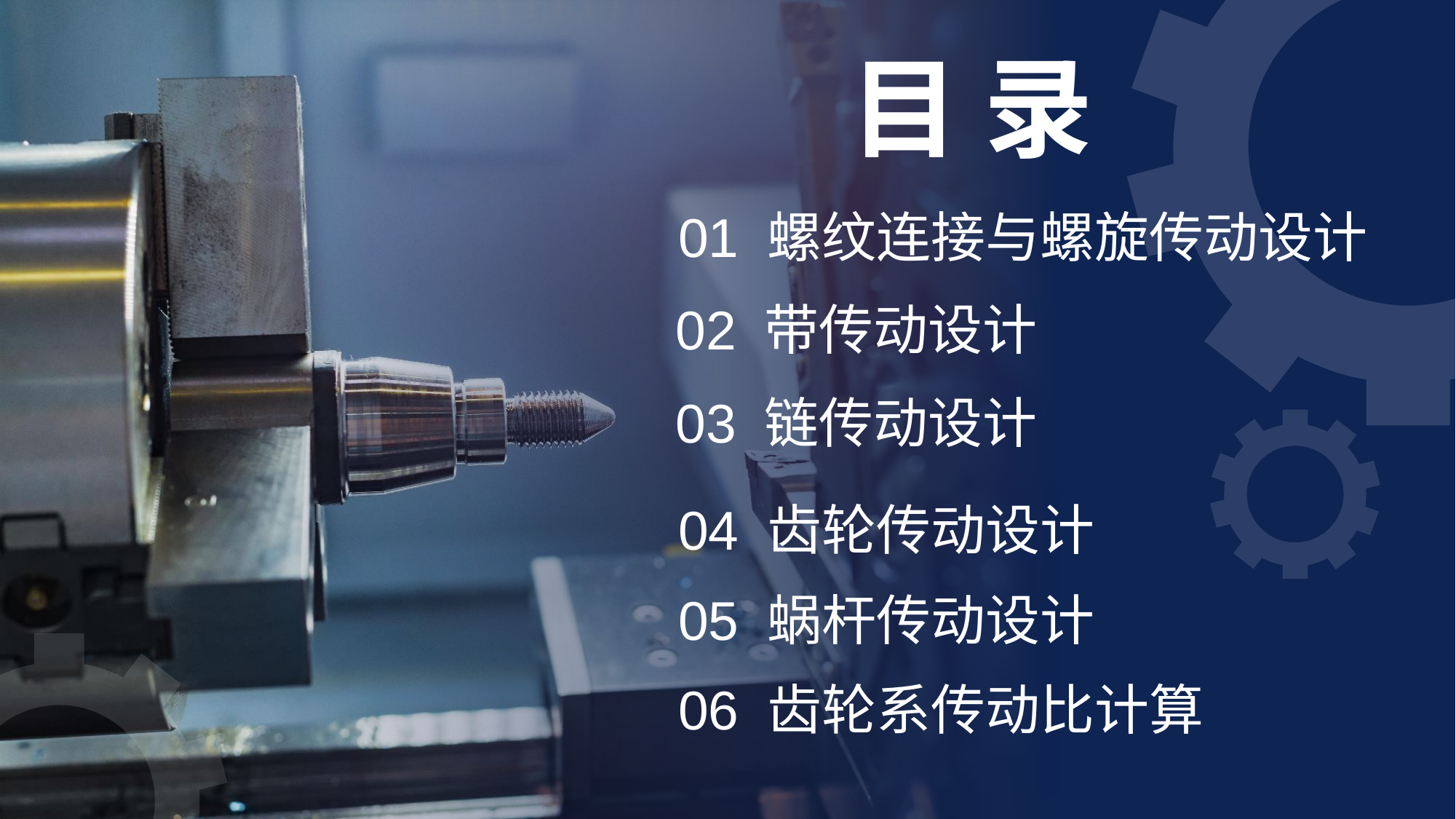

目 录
01 螺纹连接与螺旋传动设计
02 带传动设计
03 链传动设计
04 齿轮传动设计
05 蜗杆传动设计
06 齿轮系传动比计算